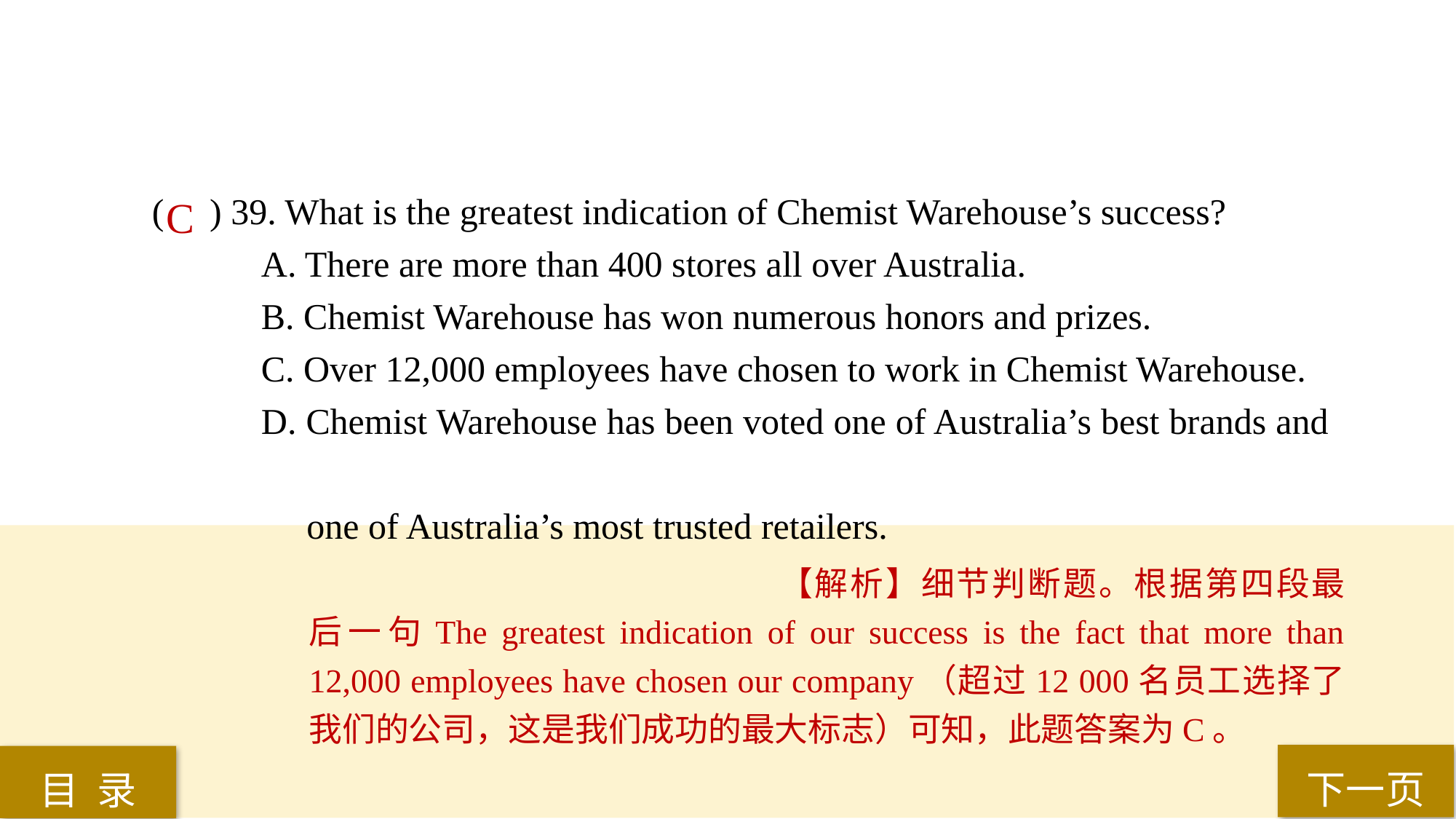

(     ) 39. What is the greatest indication of Chemist Warehouse’s success?
A. There are more than 400 stores all over Australia.
B. Chemist Warehouse has won numerous honors and prizes.
C. Over 12,000 employees have chosen to work in Chemist Warehouse.
D. Chemist Warehouse has been voted one of Australia’s best brands and
     one of Australia’s most trusted retailers.
C
【解析】细节判断题。根据第四段最后一句The greatest indication of our success is the fact that more than 12,000 employees have chosen our company（超过12 000名员工选择了我们的公司，这是我们成功的最大标志）可知，此题答案为C。